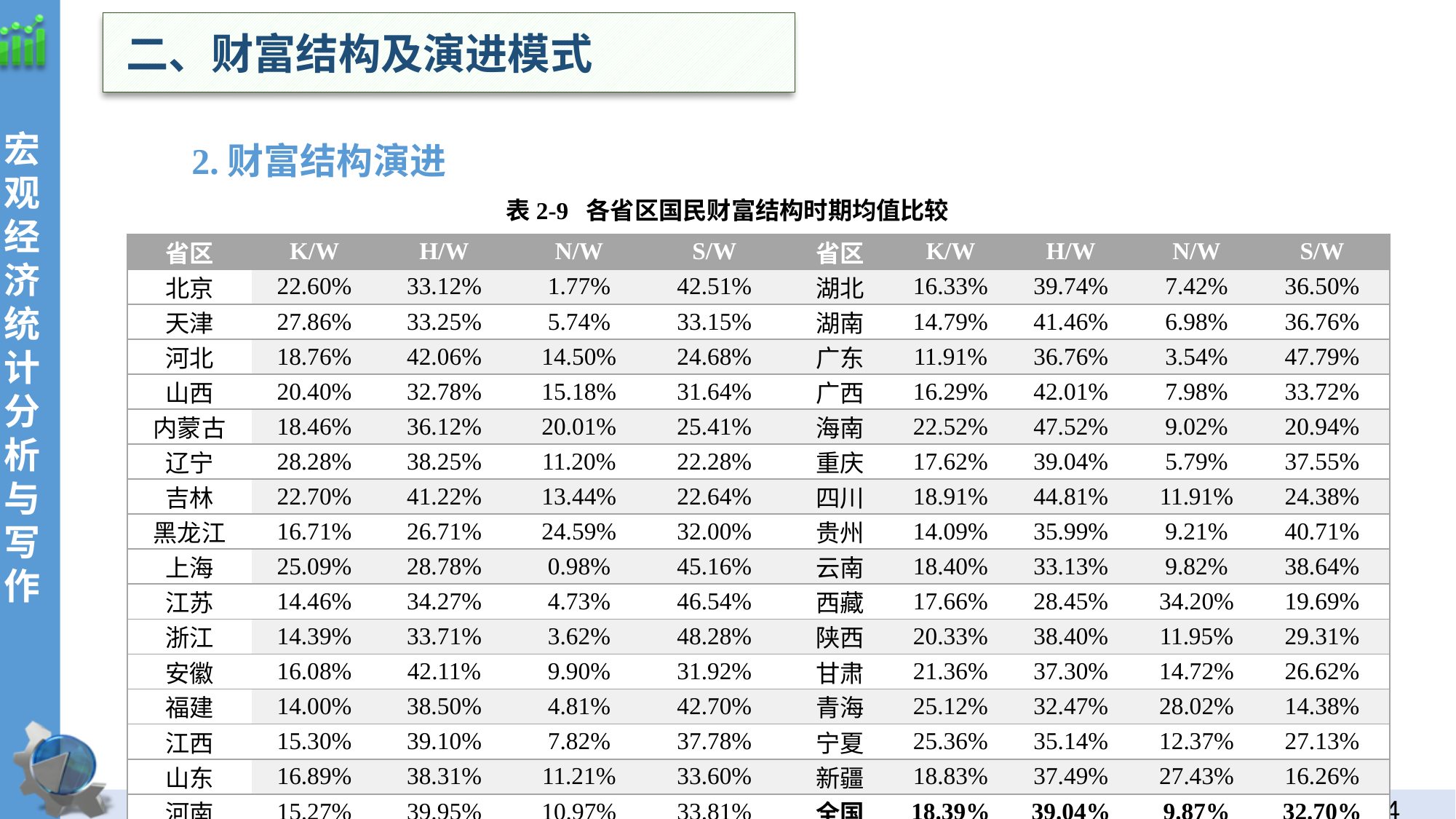

二、财富结构及演进模式
          2.财富结构演进

表2-9  各省区国民财富结构时期均值比较
| 省区 | K/W | H/W | N/W | S/W | 省区 | K/W | H/W | N/W | S/W |
| --- | --- | --- | --- | --- | --- | --- | --- | --- | --- |
| 北京 | 22.60% | 33.12% | 1.77% | 42.51% | 湖北 | 16.33% | 39.74% | 7.42% | 36.50% |
| 天津 | 27.86% | 33.25% | 5.74% | 33.15% | 湖南 | 14.79% | 41.46% | 6.98% | 36.76% |
| 河北 | 18.76% | 42.06% | 14.50% | 24.68% | 广东 | 11.91% | 36.76% | 3.54% | 47.79% |
| 山西 | 20.40% | 32.78% | 15.18% | 31.64% | 广西 | 16.29% | 42.01% | 7.98% | 33.72% |
| 内蒙古 | 18.46% | 36.12% | 20.01% | 25.41% | 海南 | 22.52% | 47.52% | 9.02% | 20.94% |
| 辽宁 | 28.28% | 38.25% | 11.20% | 22.28% | 重庆 | 17.62% | 39.04% | 5.79% | 37.55% |
| 吉林 | 22.70% | 41.22% | 13.44% | 22.64% | 四川 | 18.91% | 44.81% | 11.91% | 24.38% |
| 黑龙江 | 16.71% | 26.71% | 24.59% | 32.00% | 贵州 | 14.09% | 35.99% | 9.21% | 40.71% |
| 上海 | 25.09% | 28.78% | 0.98% | 45.16% | 云南 | 18.40% | 33.13% | 9.82% | 38.64% |
| 江苏 | 14.46% | 34.27% | 4.73% | 46.54% | 西藏 | 17.66% | 28.45% | 34.20% | 19.69% |
| 浙江 | 14.39% | 33.71% | 3.62% | 48.28% | 陕西 | 20.33% | 38.40% | 11.95% | 29.31% |
| 安徽 | 16.08% | 42.11% | 9.90% | 31.92% | 甘肃 | 21.36% | 37.30% | 14.72% | 26.62% |
| 福建 | 14.00% | 38.50% | 4.81% | 42.70% | 青海 | 25.12% | 32.47% | 28.02% | 14.38% |
| 江西 | 15.30% | 39.10% | 7.82% | 37.78% | 宁夏 | 25.36% | 35.14% | 12.37% | 27.13% |
| 山东 | 16.89% | 38.31% | 11.21% | 33.60% | 新疆 | 18.83% | 37.49% | 27.43% | 16.26% |
| 河南 | 15.27% | 39.95% | 10.97% | 33.81% | 全国 | 18.39% | 39.04% | 9.87% | 32.70% |
94